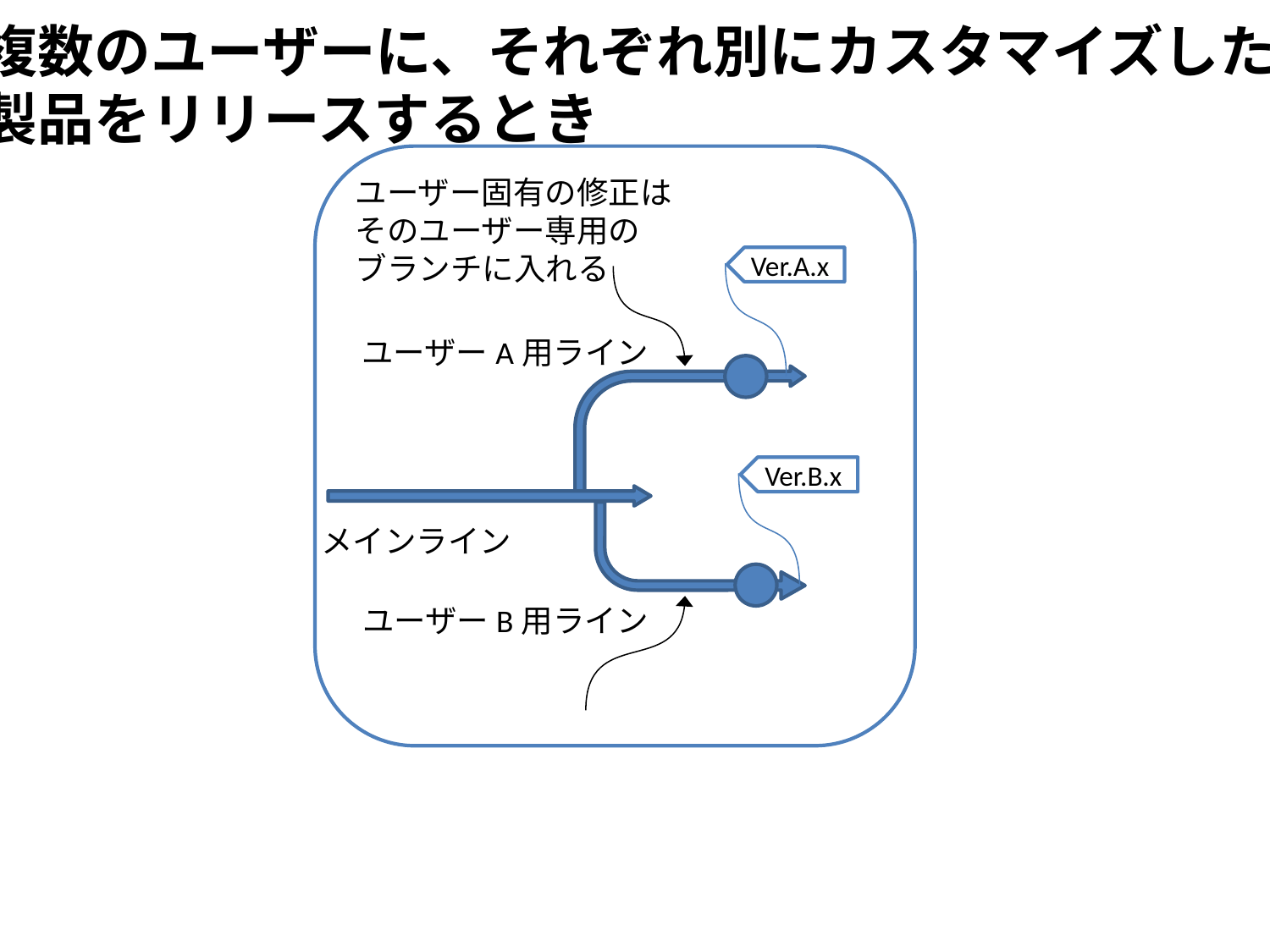

複数のユーザーに、それぞれ別にカスタマイズした
製品をリリースするとき

ユーザー固有の修正は
そのユーザー専用の
ブランチに入れる
Ver.A.x
ユーザーA用ライン

Ver.B.x

メインライン

ユーザーB用ライン